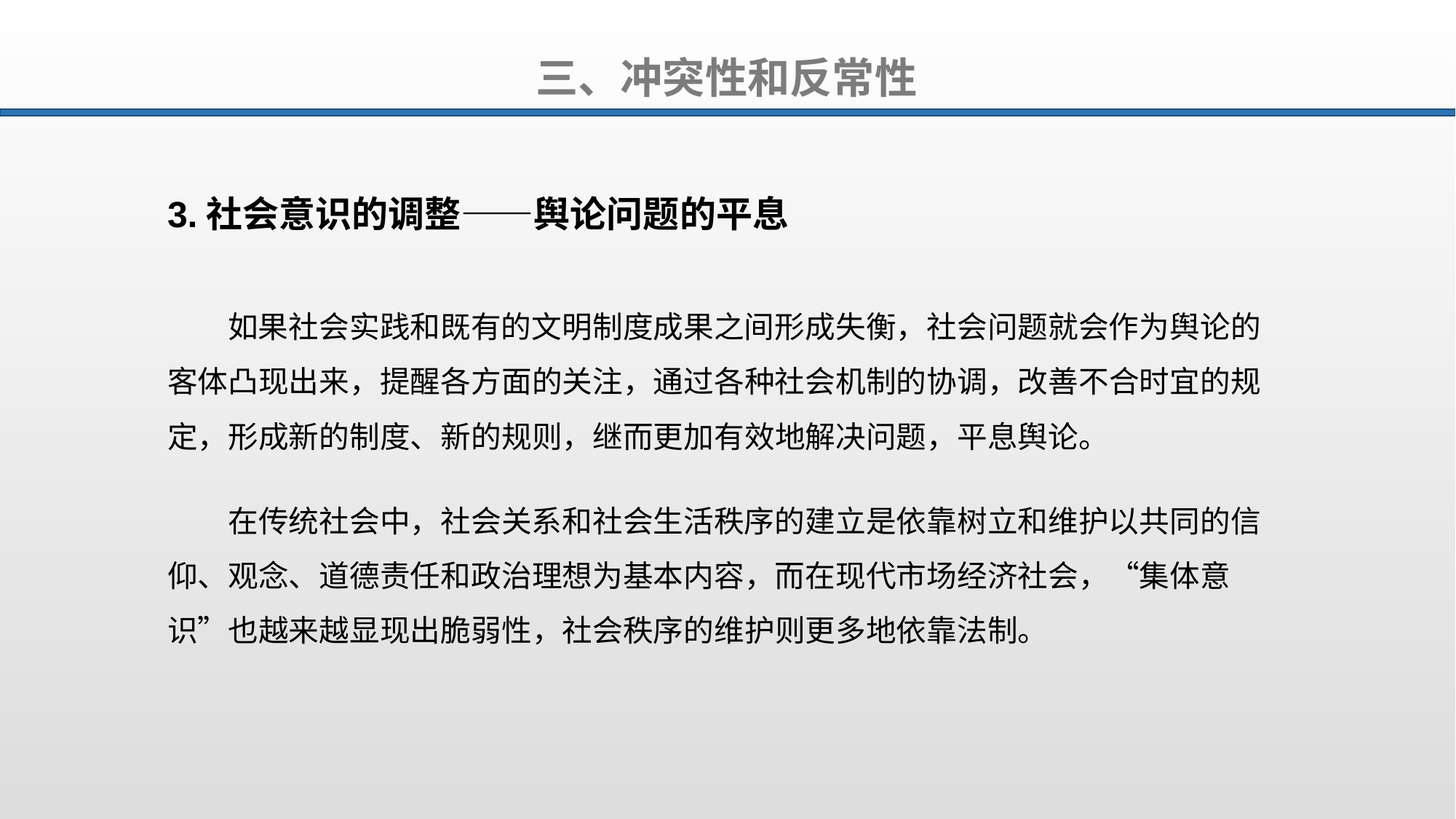

三、冲突性和反常性

3.社会意识的调整——舆论问题的平息
如果社会实践和既有的文明制度成果之间形成失衡，社会问题就会作为舆论的客体凸现出来，提醒各方面的关注，通过各种社会机制的协调，改善不合时宜的规定，形成新的制度、新的规则，继而更加有效地解决问题，平息舆论。
在传统社会中，社会关系和社会生活秩序的建立是依靠树立和维护以共同的信仰、观念、道德责任和政治理想为基本内容，而在现代市场经济社会，“集体意识”也越来越显现出脆弱性，社会秩序的维护则更多地依靠法制。